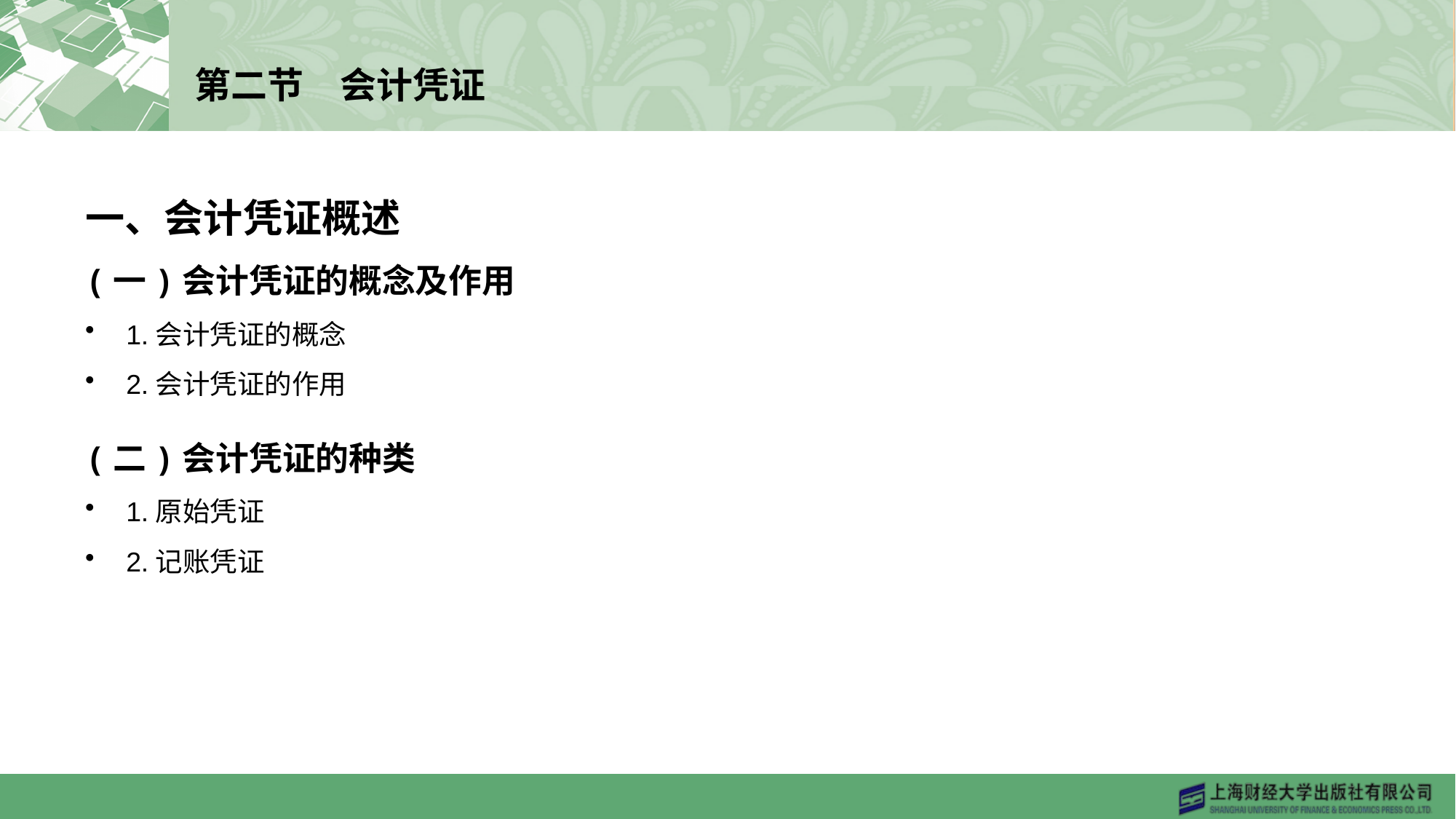

# 第二节　会计凭证
一、会计凭证概述
(一)会计凭证的概念及作用
1.会计凭证的概念
2.会计凭证的作用
(二)会计凭证的种类
1.原始凭证
2.记账凭证